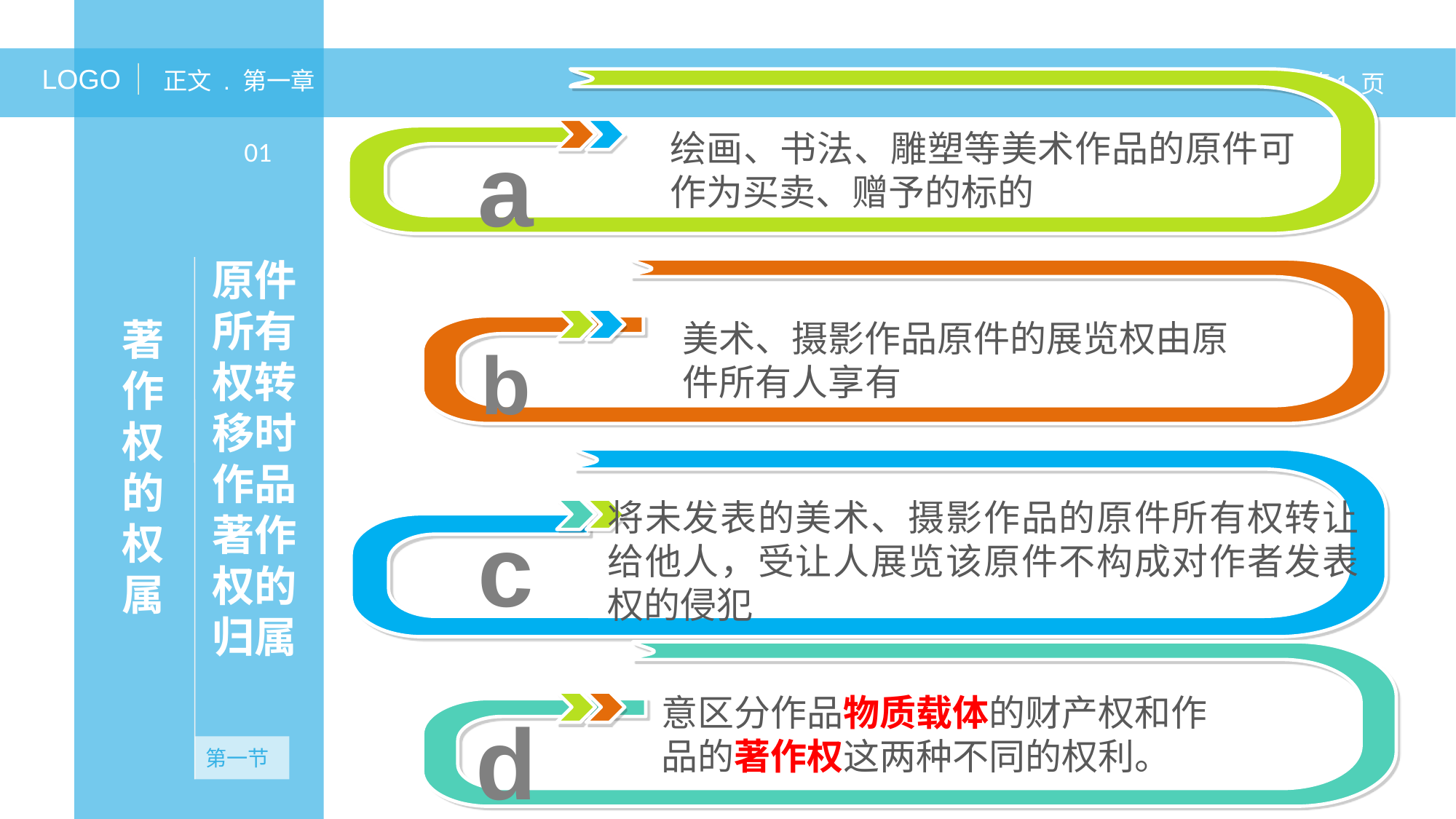

LOGO
正文 . 第一章

第1 页

a

绘画、书法、雕塑等美术作品的原件可作为买卖、赠予的标的
01
原件所有权转移时作品著作权的归属

b
著作权的权属

美术、摄影作品原件的展览权由原
件所有人享有

c
将未发表的美术、摄影作品的原件所有权转让给他人，受让人展览该原件不构成对作者发表权的侵犯

d
意区分作品物质载体的财产权和作
品的著作权这两种不同的权利。

第一节